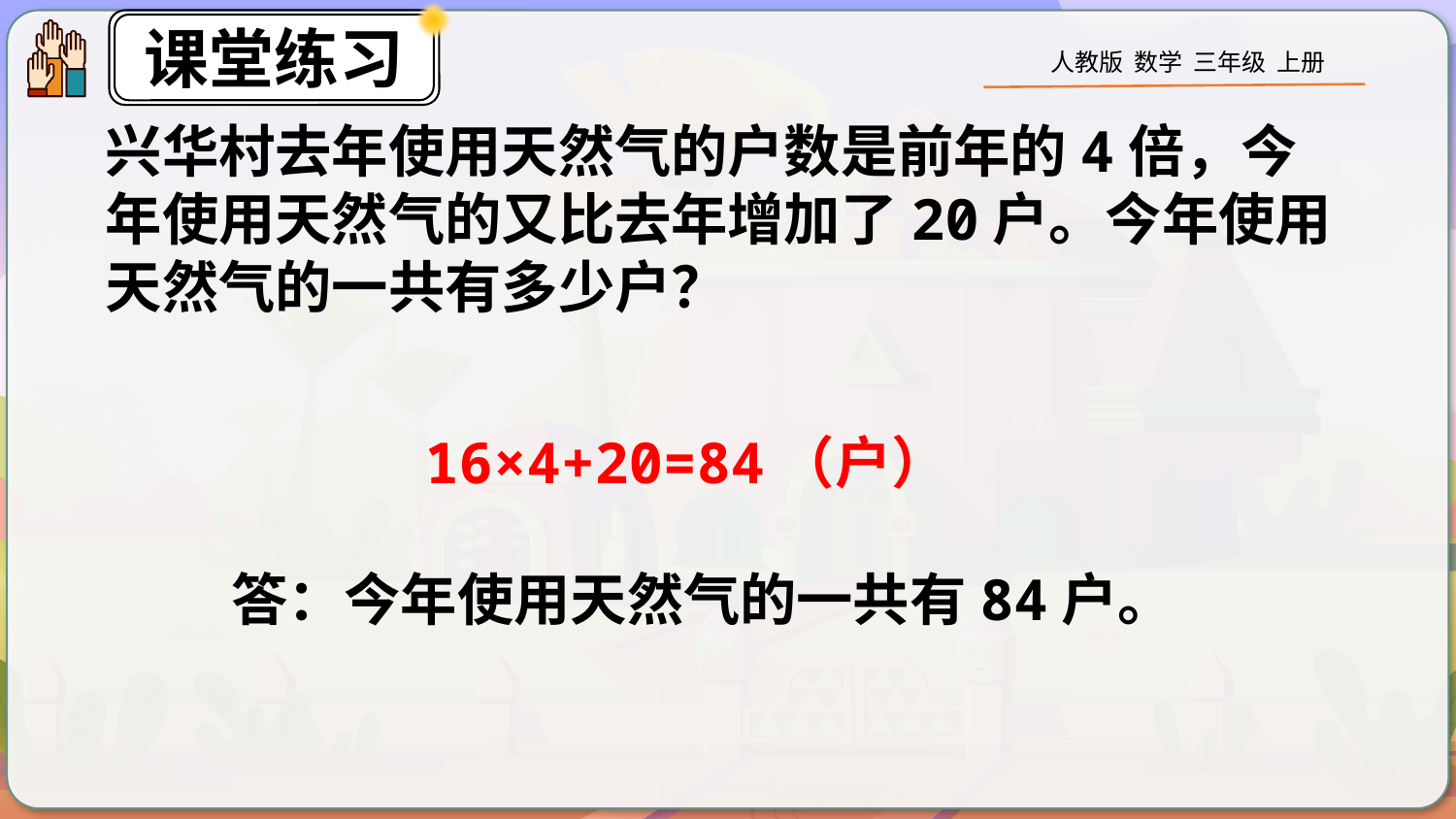

兴华村去年使用天然气的户数是前年的4倍，今年使用天然气的又比去年增加了20户。今年使用天然气的一共有多少户？
16×4+20=84（户）
答：今年使用天然气的一共有84户。